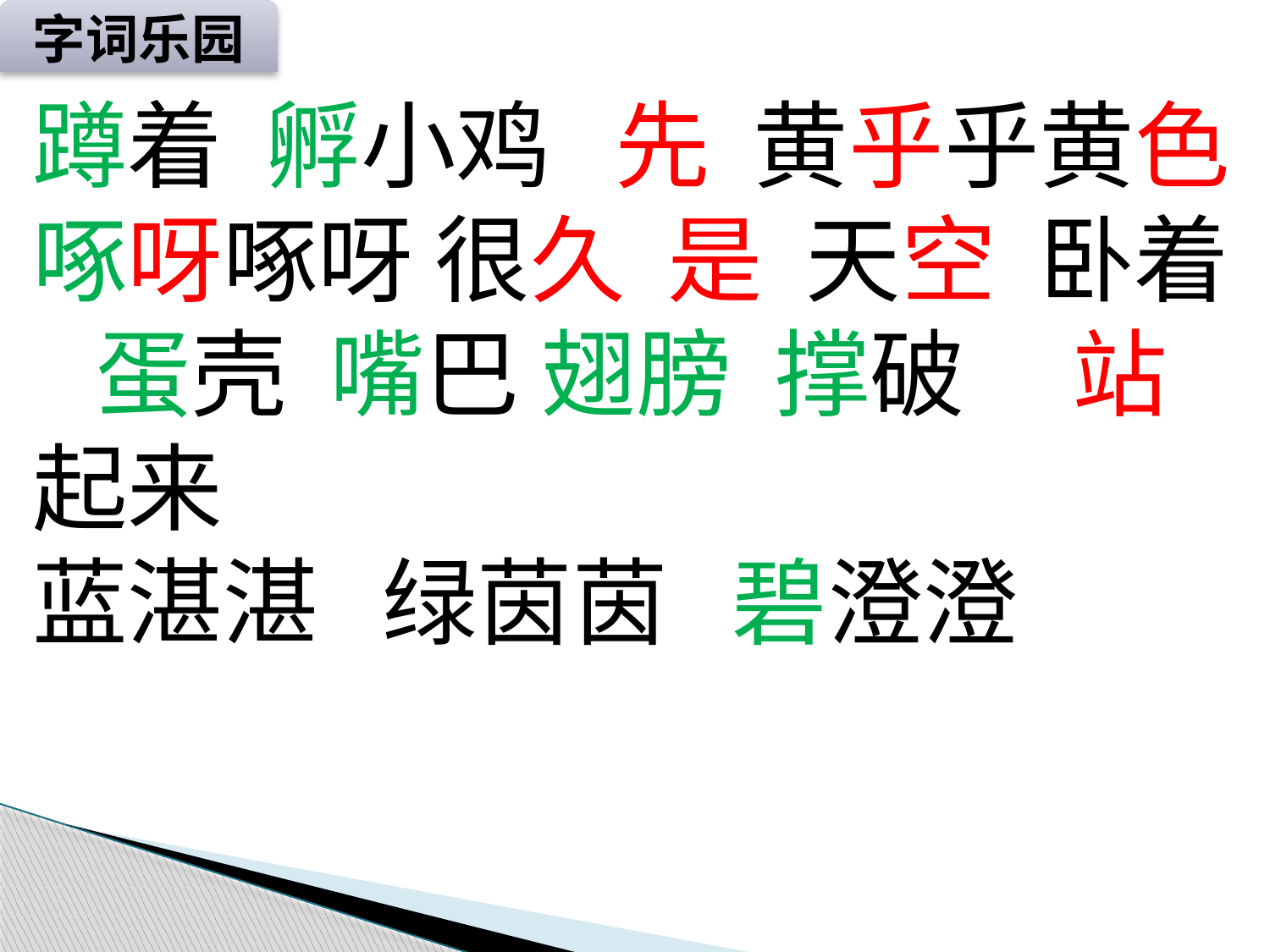

字词乐园
蹲着  孵小鸡   先  黄乎乎黄色  啄呀啄呀 很久  是  天空  卧着     蛋壳  嘴巴 翅膀  撑破     站起来
蓝湛湛   绿茵茵   碧澄澄